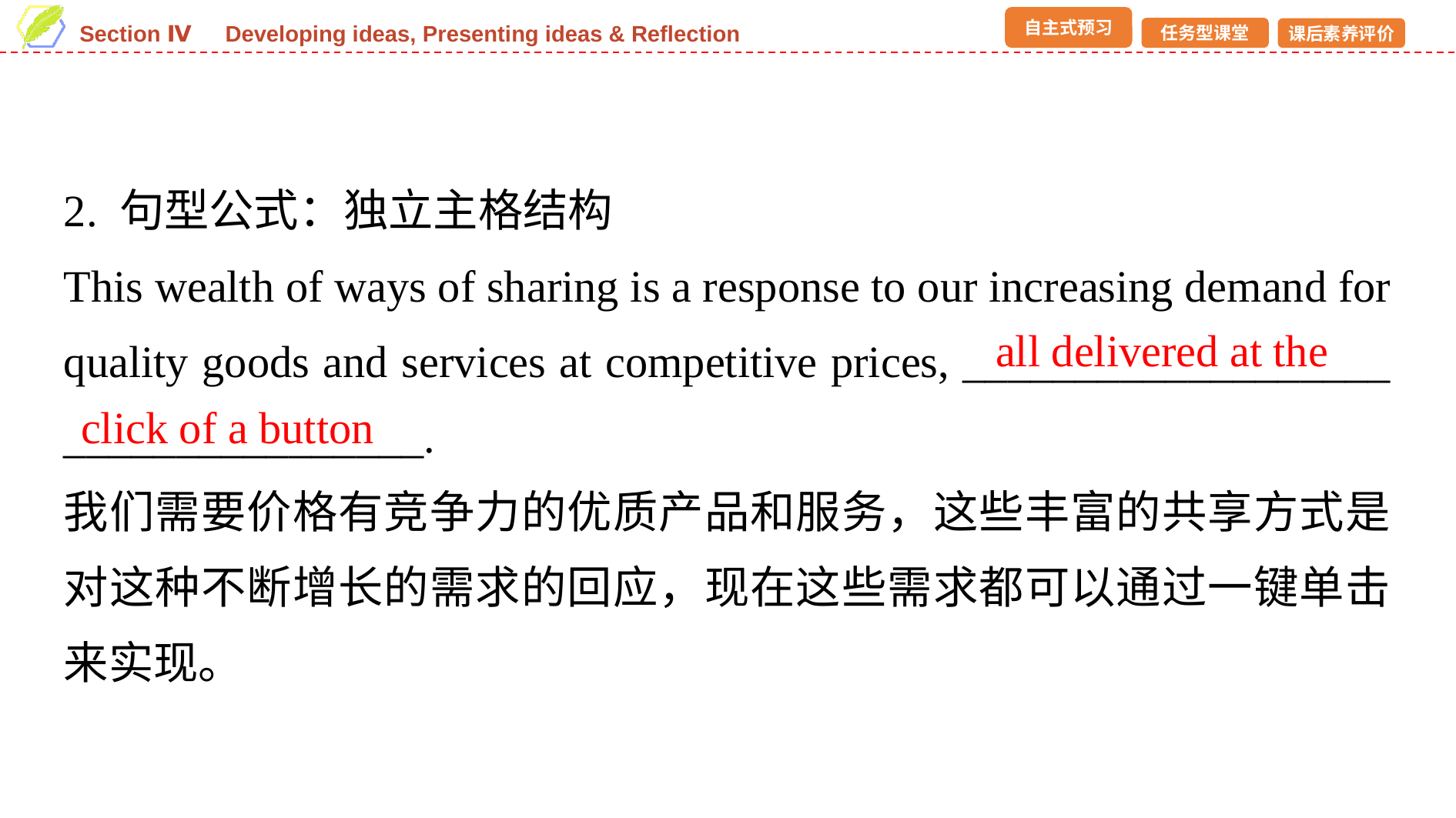

2. 句型公式：独立主格结构
This wealth of ways of sharing is a response to our increasing demand for quality goods and services at competitive prices, ___________________ ________________.
我们需要价格有竞争力的优质产品和服务，这些丰富的共享方式是对这种不断增长的需求的回应，现在这些需求都可以通过一键单击来实现。
all delivered at the
click of a button